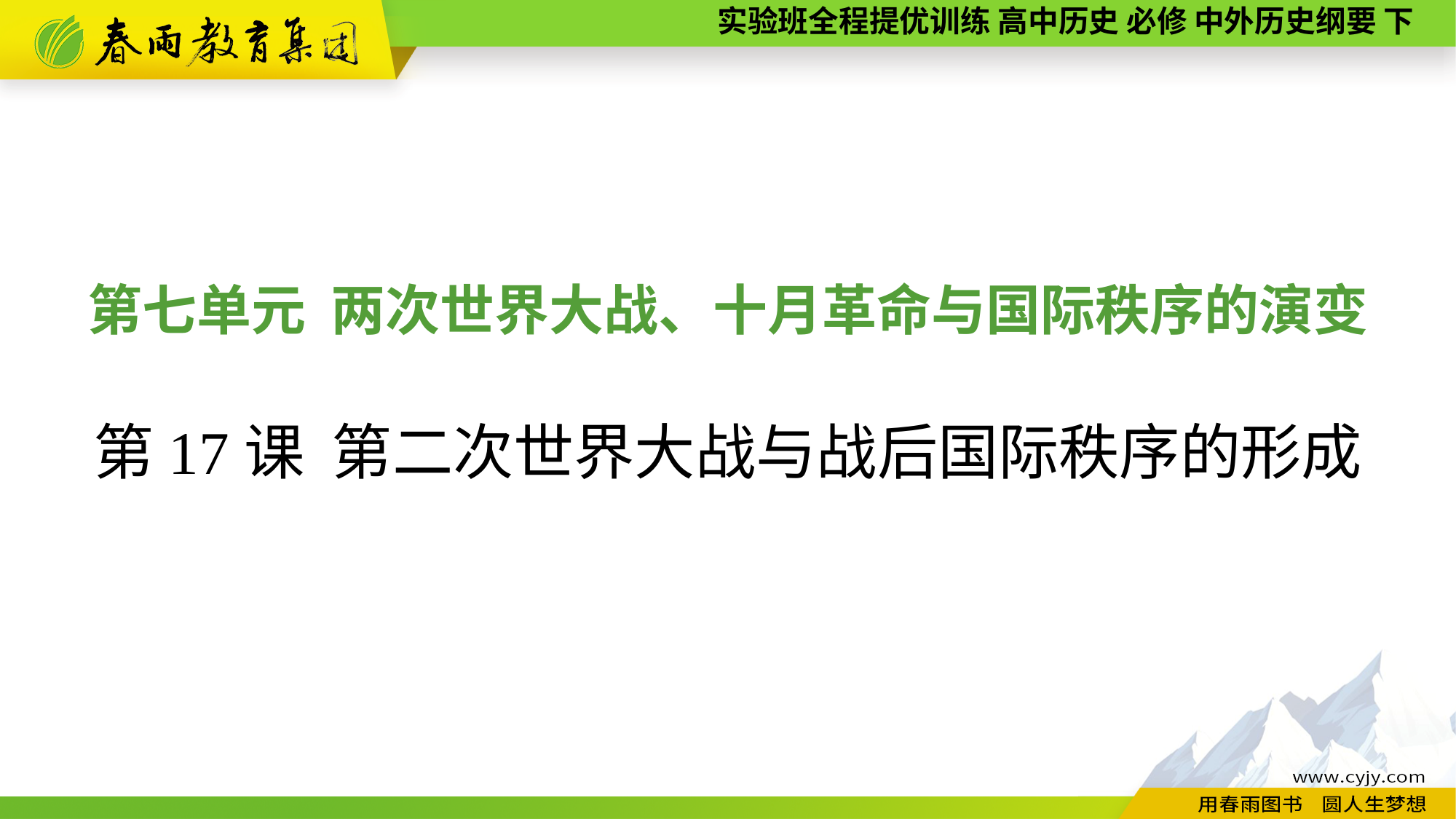

第七单元  两次世界大战、十月革命与国际秩序的演变
第17课  第二次世界大战与战后国际秩序的形成